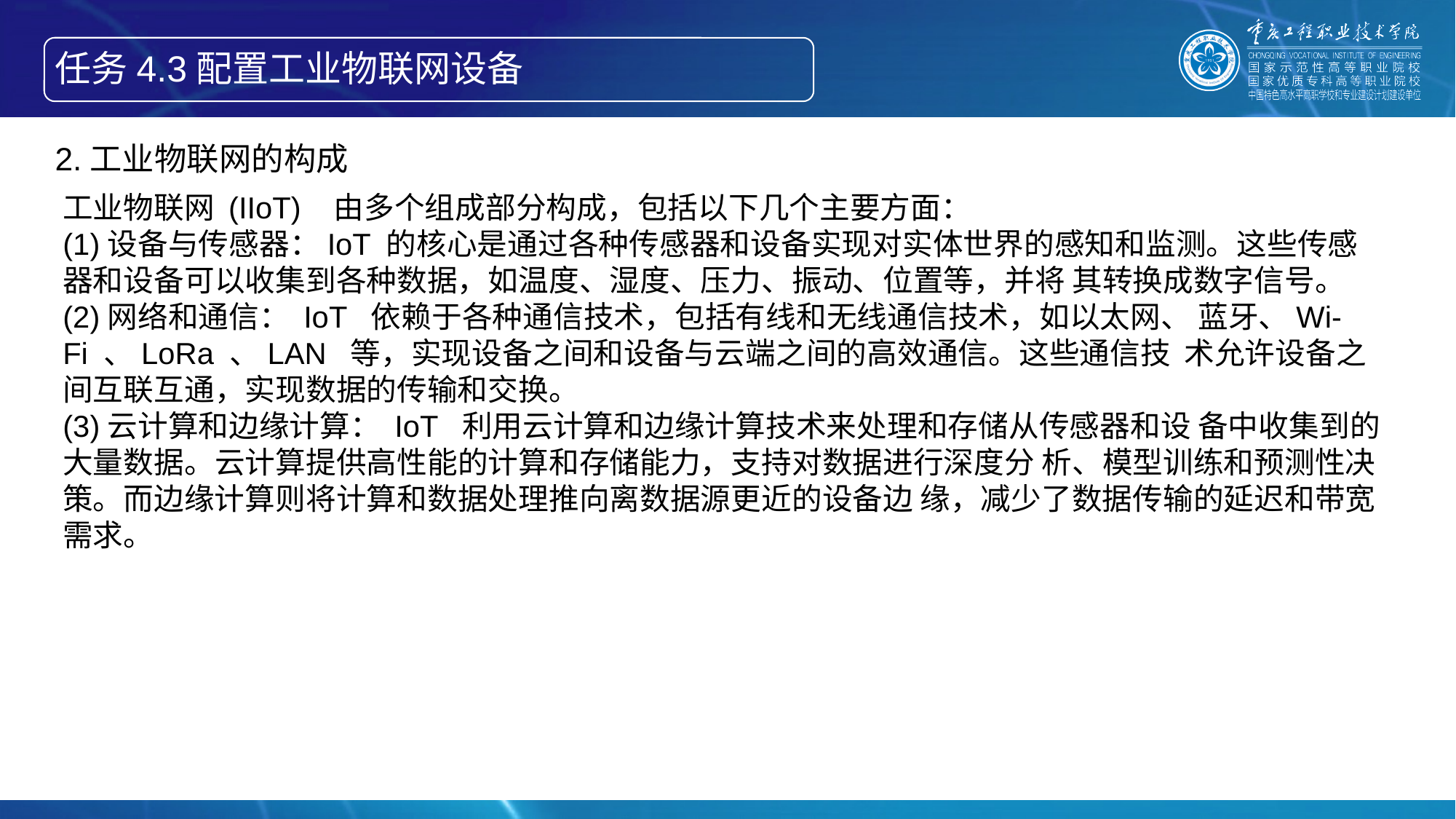

任务4.3配置工业物联网设备

智能产线绘制信息物理系统的构成
2.工业物联网的构成
工业物联网 (IIoT)   由多个组成部分构成，包括以下几个主要方面：
(1)设备与传感器：IoT 的核心是通过各种传感器和设备实现对实体世界的感知和监测。这些传感器和设备可以收集到各种数据，如温度、湿度、压力、振动、位置等，并将 其转换成数字信号。
(2)网络和通信： IoT  依赖于各种通信技术，包括有线和无线通信技术，如以太网、 蓝牙、Wi-Fi 、LoRa 、LAN  等，实现设备之间和设备与云端之间的高效通信。这些通信技  术允许设备之间互联互通，实现数据的传输和交换。
(3)云计算和边缘计算： IoT  利用云计算和边缘计算技术来处理和存储从传感器和设 备中收集到的大量数据。云计算提供高性能的计算和存储能力，支持对数据进行深度分 析、模型训练和预测性决策。而边缘计算则将计算和数据处理推向离数据源更近的设备边 缘，减少了数据传输的延迟和带宽需求。